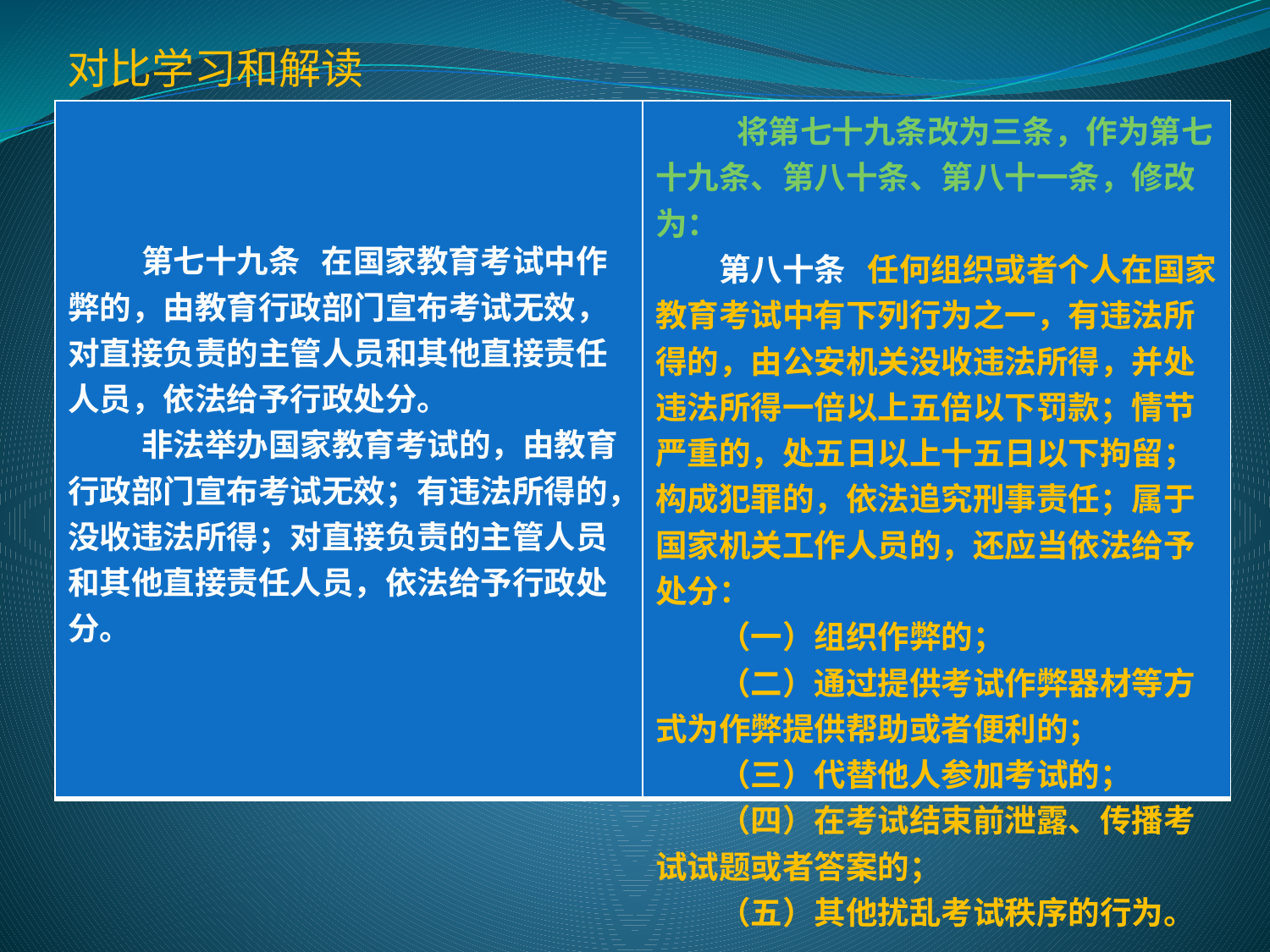

对比学习和解读
| 第七十九条 在国家教育考试中作弊的，由教育行政部门宣布考试无效，对直接负责的主管人员和其他直接责任人员，依法给予行政处分。 非法举办国家教育考试的，由教育行政部门宣布考试无效；有违法所得的，没收违法所得；对直接负责的主管人员和其他直接责任人员，依法给予行政处分。 | 将第七十九条改为三条，作为第七十九条、第八十条、第八十一条，修改为： 　　第八十条 任何组织或者个人在国家教育考试中有下列行为之一，有违法所得的，由公安机关没收违法所得，并处违法所得一倍以上五倍以下罚款；情节严重的，处五日以上十五日以下拘留；构成犯罪的，依法追究刑事责任；属于国家机关工作人员的，还应当依法给予处分： 　　（一）组织作弊的； 　　（二）通过提供考试作弊器材等方式为作弊提供帮助或者便利的； 　　（三）代替他人参加考试的； 　　（四）在考试结束前泄露、传播考试试题或者答案的； 　　（五）其他扰乱考试秩序的行为。 |
| --- | --- |